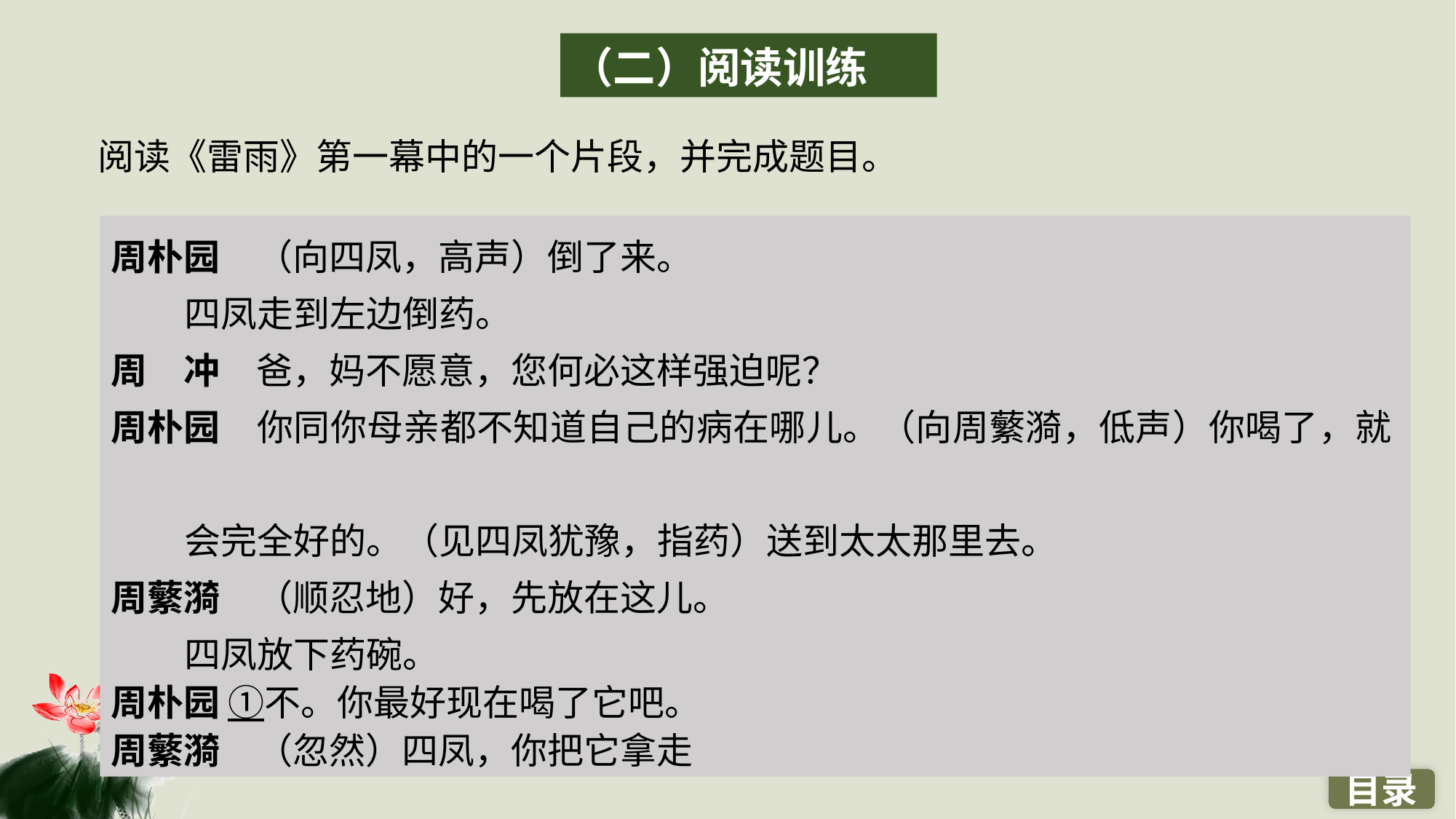

（二）阅读训练
阅读《雷雨》第一幕中的一个片段，并完成题目。
周朴园　（向四凤，高声）倒了来。
        四凤走到左边倒药。
周　冲　爸，妈不愿意，您何必这样强迫呢？
周朴园　你同你母亲都不知道自己的病在哪儿。（向周蘩漪，低声）你喝了，就
        会完全好的。（见四凤犹豫，指药）送到太太那里去。
周蘩漪　（顺忍地）好，先放在这儿。
        四凤放下药碗。
周朴园 ①不。你最好现在喝了它吧。
周蘩漪　（忽然）四凤，你把它拿走